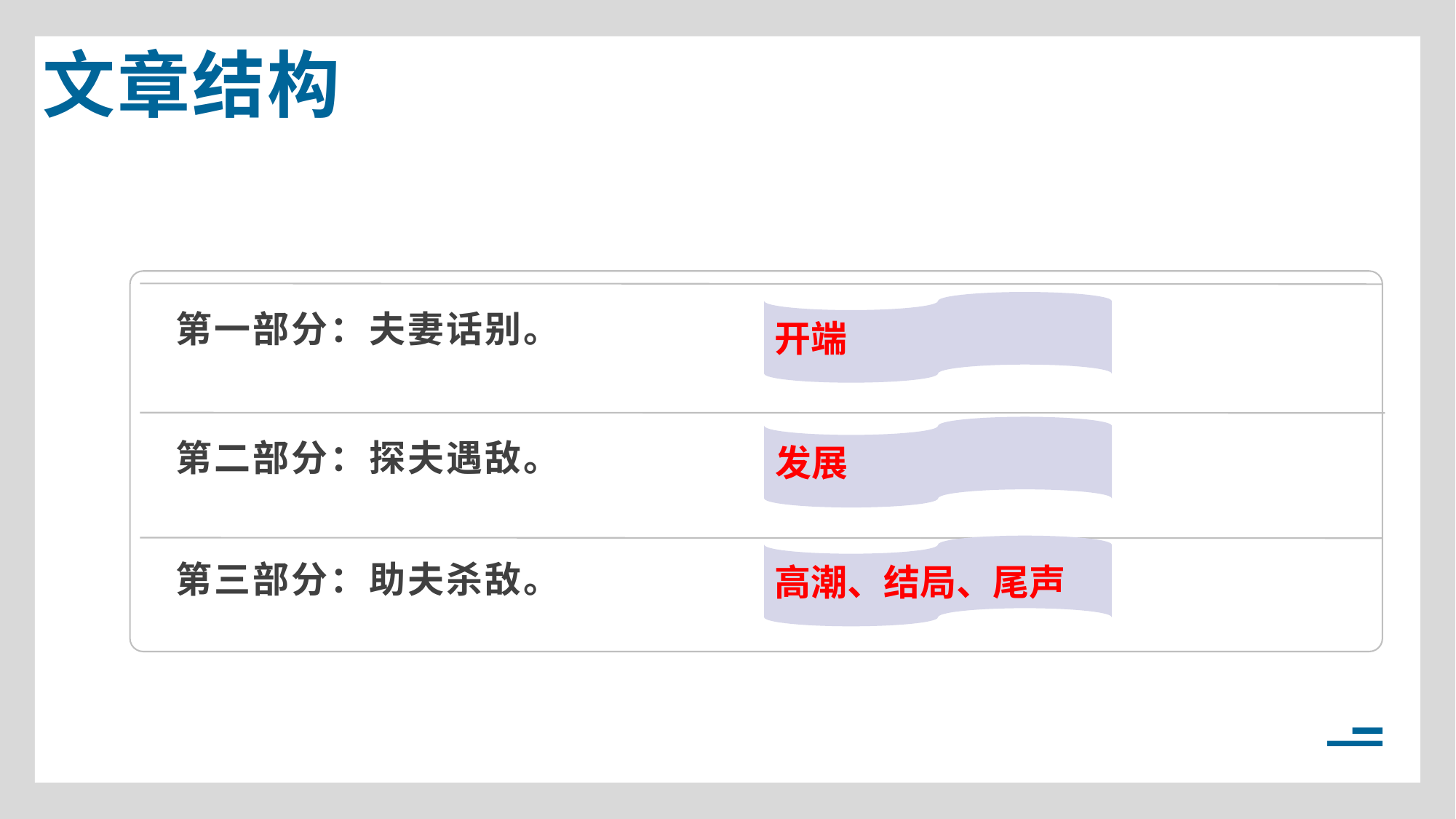

文章结构

第一部分：夫妻话别。
开端
第二部分：探夫遇敌。
发展
高潮、结局、尾声
第三部分：助夫杀敌。